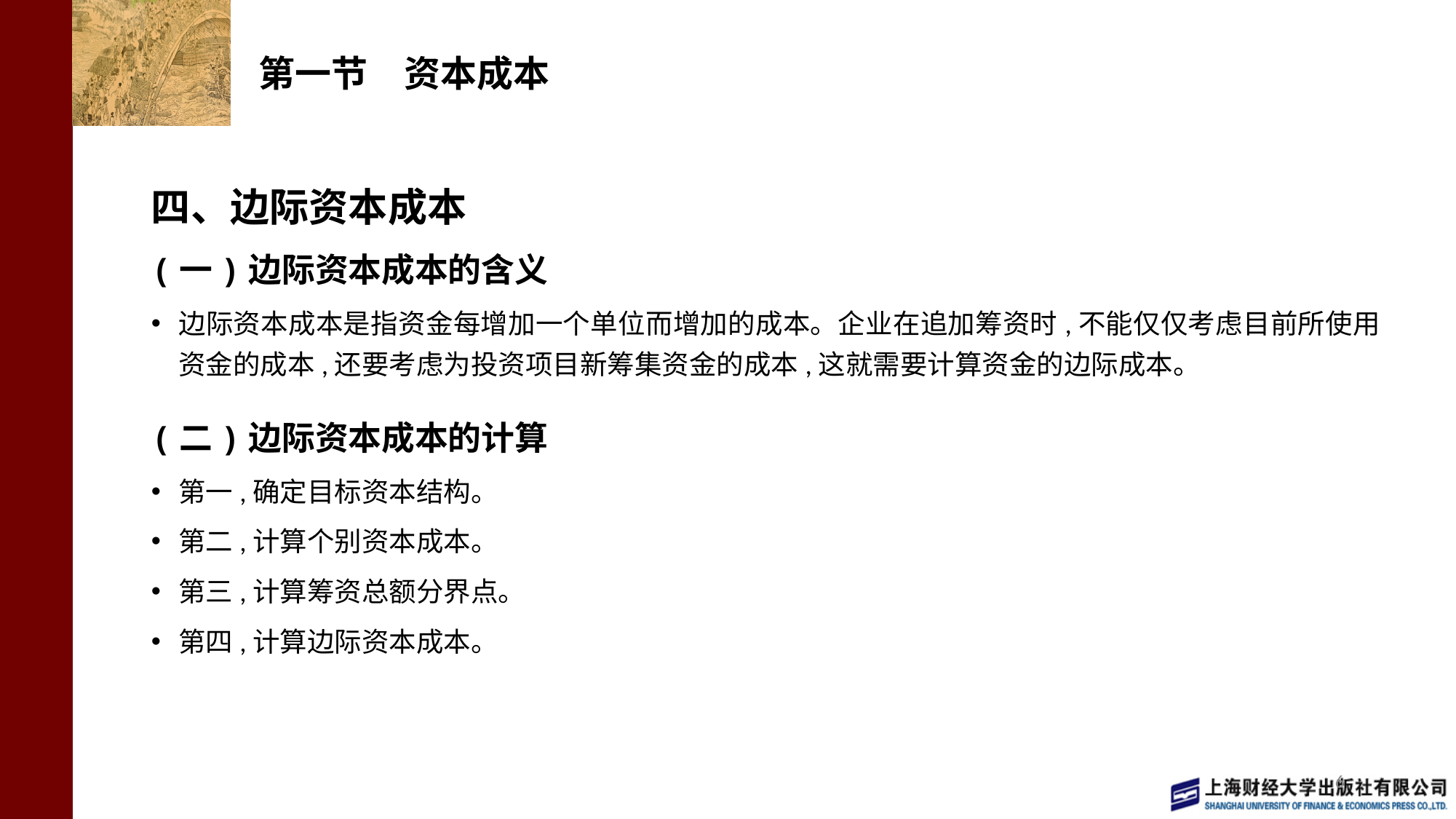

# 第一节　资本成本
四、边际资本成本
(一)边际资本成本的含义
边际资本成本是指资金每增加一个单位而增加的成本。企业在追加筹资时,不能仅仅考虑目前所使用资金的成本,还要考虑为投资项目新筹集资金的成本,这就需要计算资金的边际成本。
(二)边际资本成本的计算
第一,确定目标资本结构。
第二,计算个别资本成本。
第三,计算筹资总额分界点。
第四,计算边际资本成本。
6